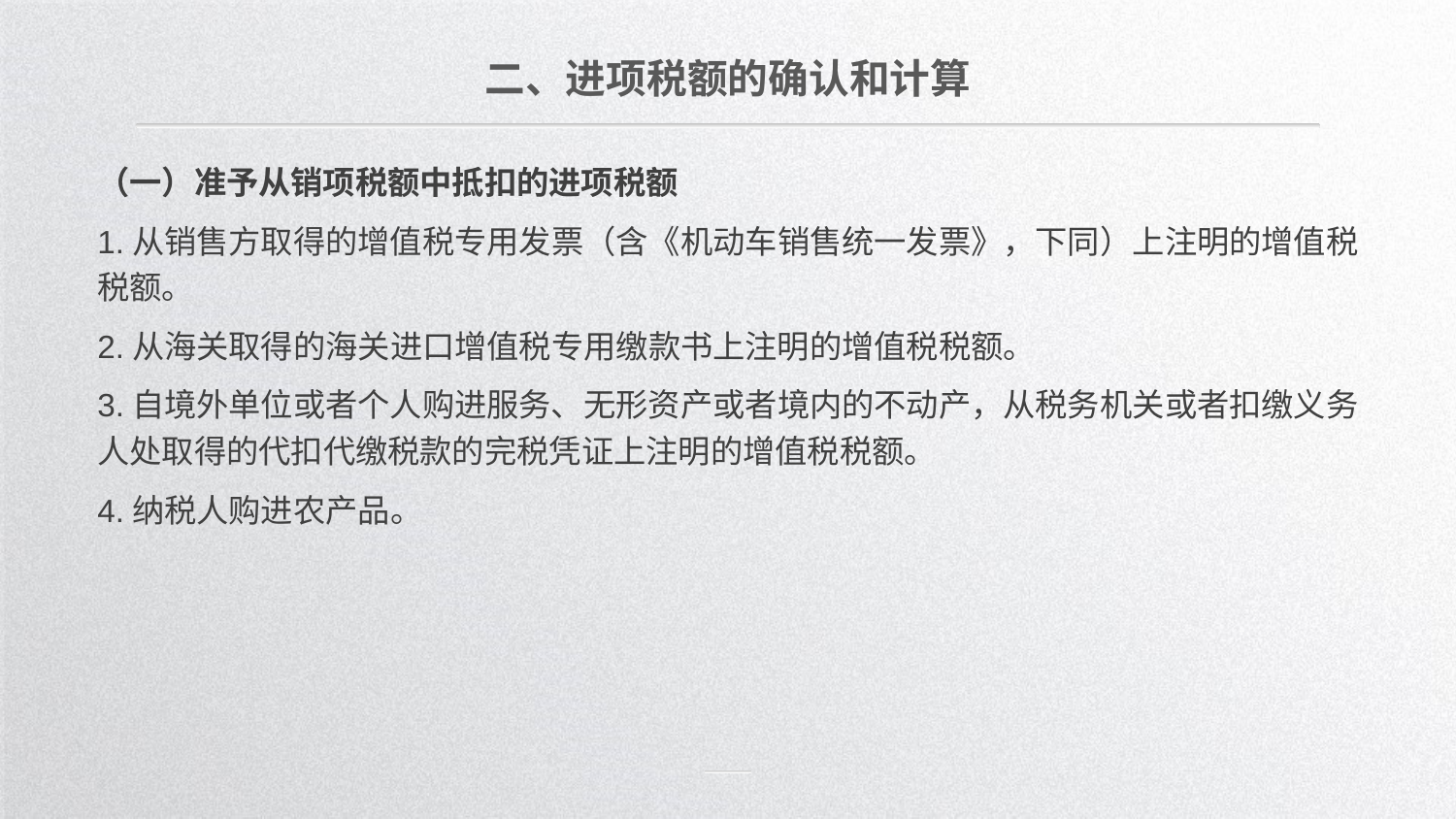

二、进项税额的确认和计算
（一）准予从销项税额中抵扣的进项税额
1.从销售方取得的增值税专用发票（含《机动车销售统一发票》，下同）上注明的增值税税额。
2.从海关取得的海关进口增值税专用缴款书上注明的增值税税额。
3.自境外单位或者个人购进服务、无形资产或者境内的不动产，从税务机关或者扣缴义务人处取得的代扣代缴税款的完税凭证上注明的增值税税额。
4.纳税人购进农产品。